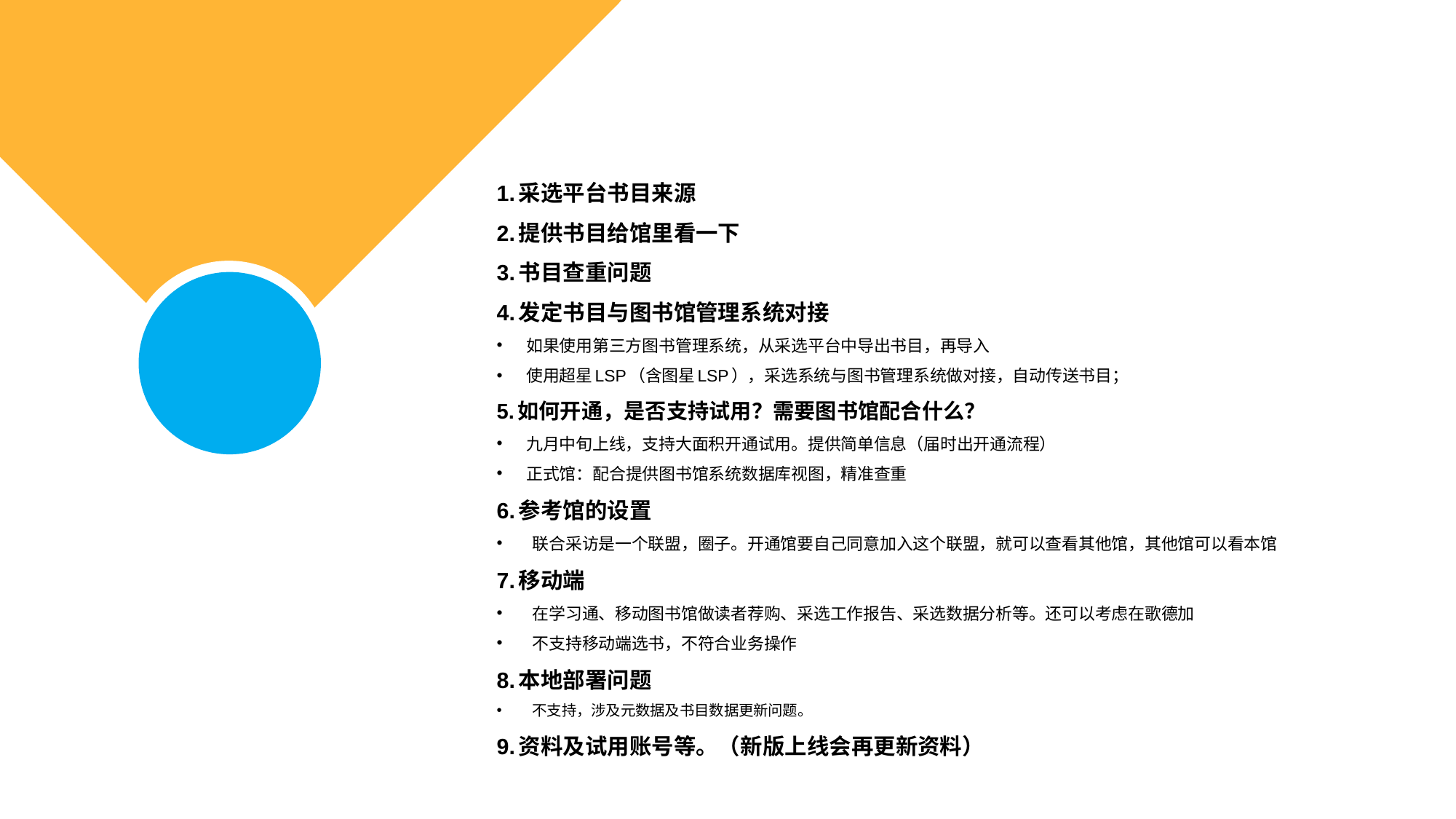

1.采选平台书目来源
2.提供书目给馆里看一下
3.书目查重问题
4.发定书目与图书馆管理系统对接
如果使用第三方图书管理系统，从采选平台中导出书目，再导入
使用超星LSP（含图星LSP），采选系统与图书管理系统做对接，自动传送书目；
5.如何开通，是否支持试用？需要图书馆配合什么？
九月中旬上线，支持大面积开通试用。提供简单信息（届时出开通流程）
正式馆：配合提供图书馆系统数据库视图，精准查重
6.参考馆的设置
联合采访是一个联盟，圈子。开通馆要自己同意加入这个联盟，就可以查看其他馆，其他馆可以看本馆
7.移动端
在学习通、移动图书馆做读者荐购、采选工作报告、采选数据分析等。还可以考虑在歌德加
不支持移动端选书，不符合业务操作
8.本地部署问题
不支持，涉及元数据及书目数据更新问题。
9.资料及试用账号等。（新版上线会再更新资料）